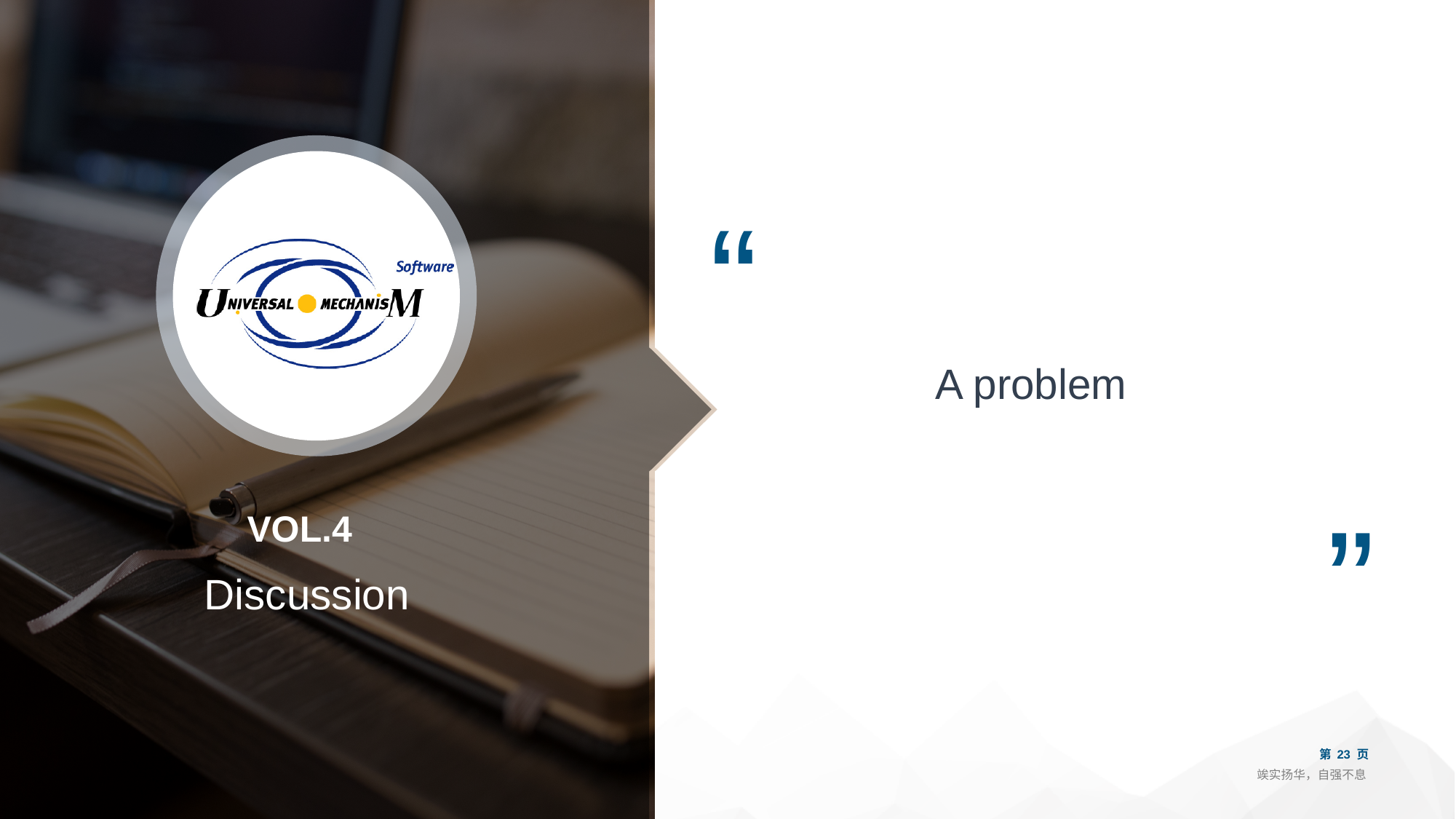

“
A problem
”
             VOL.4
Discussion

第 23 页
竢实扬华，自强不息